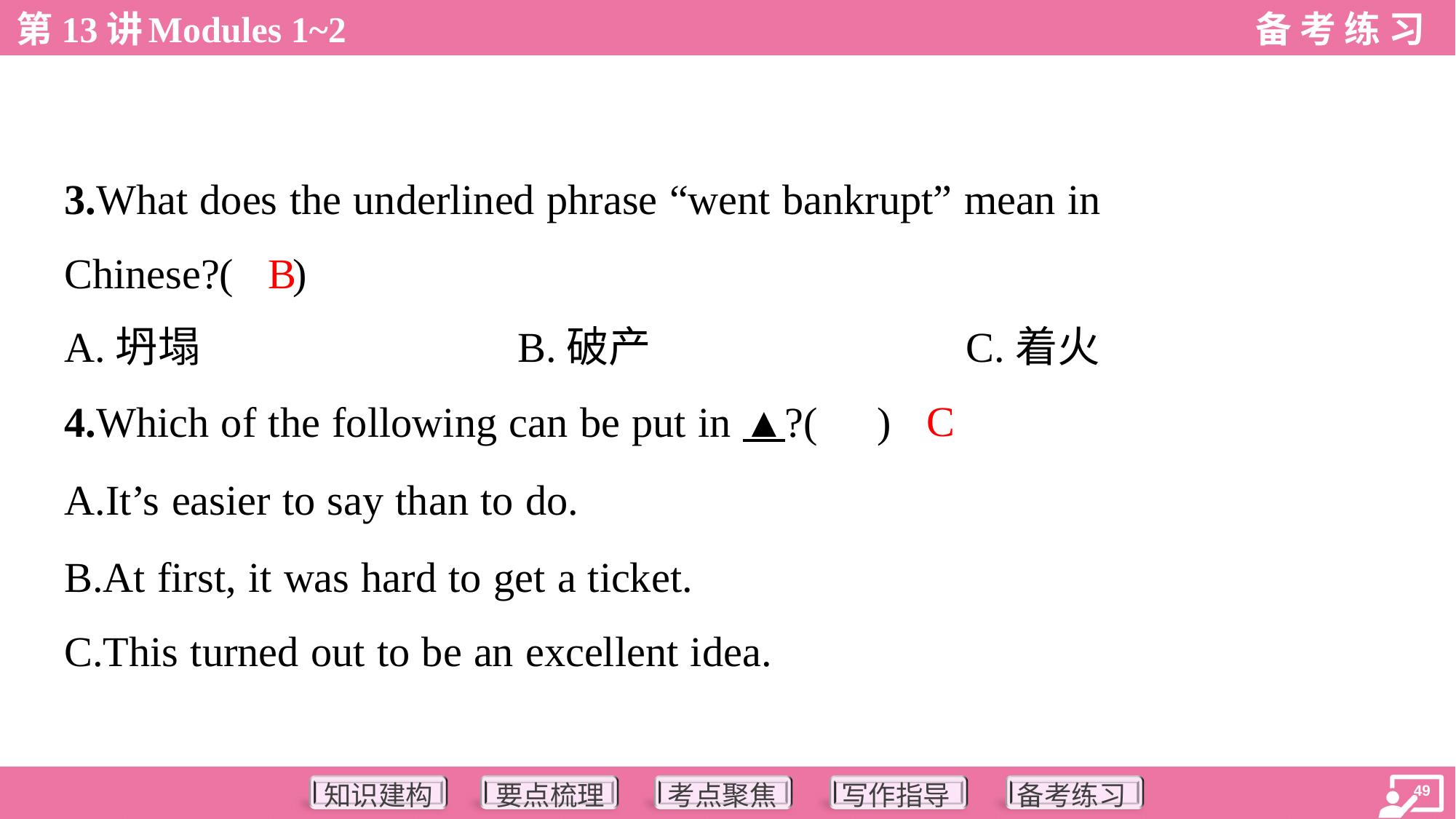

3.What does the underlined phrase “went bankrupt” mean in
Chinese?(     )
B
A.坍塌	B.破产	C.着火
C
4.Which of the following can be put in ▲?(     )
A.It’s easier to say than to do.
B.At first, it was hard to get a ticket.
C.This turned out to be an excellent idea.